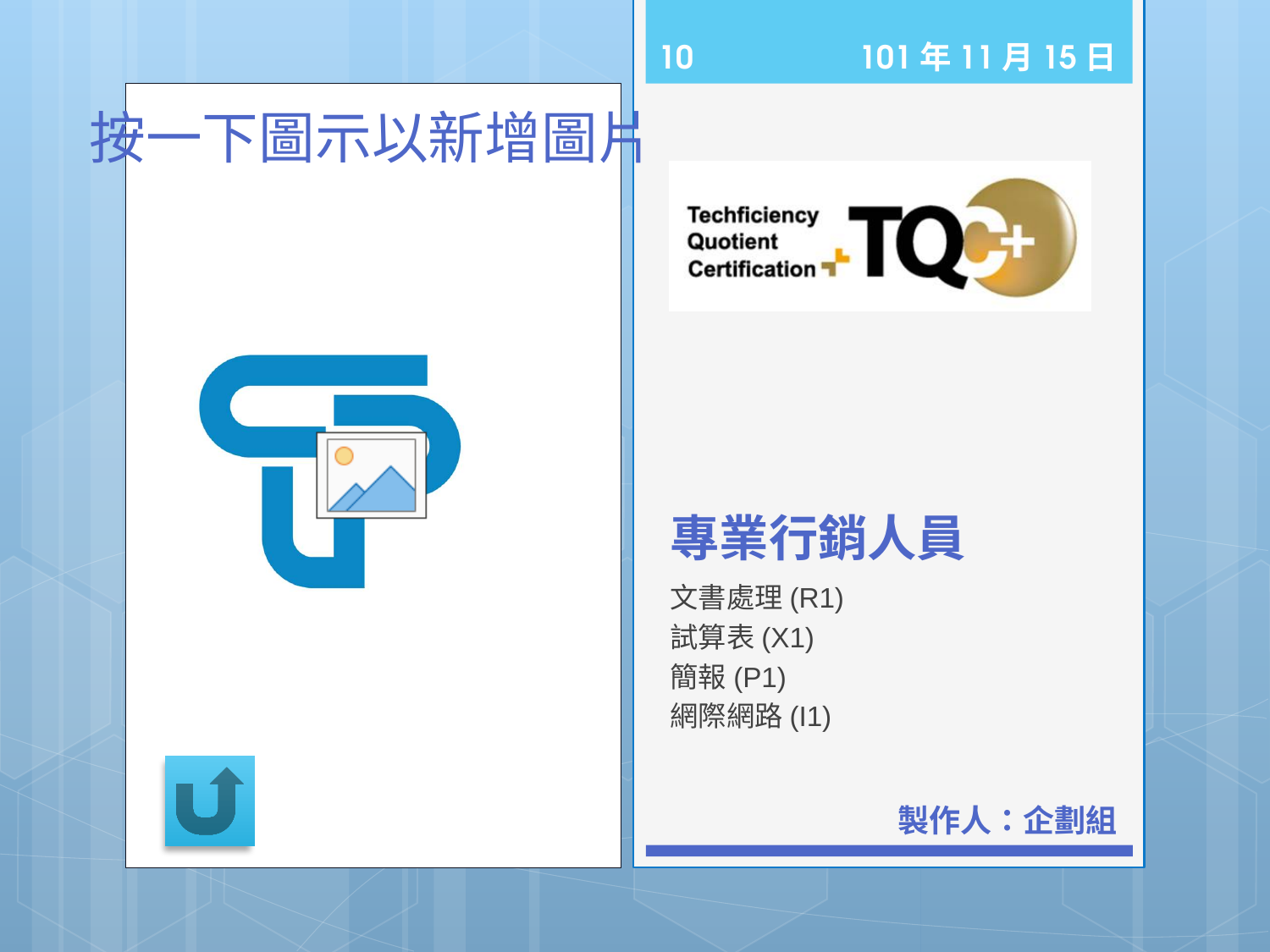

10
101年11月15日

# 專業行銷人員
文書處理(R1)
試算表(X1)
簡報(P1)
網際網路(I1)

製作人：企劃組